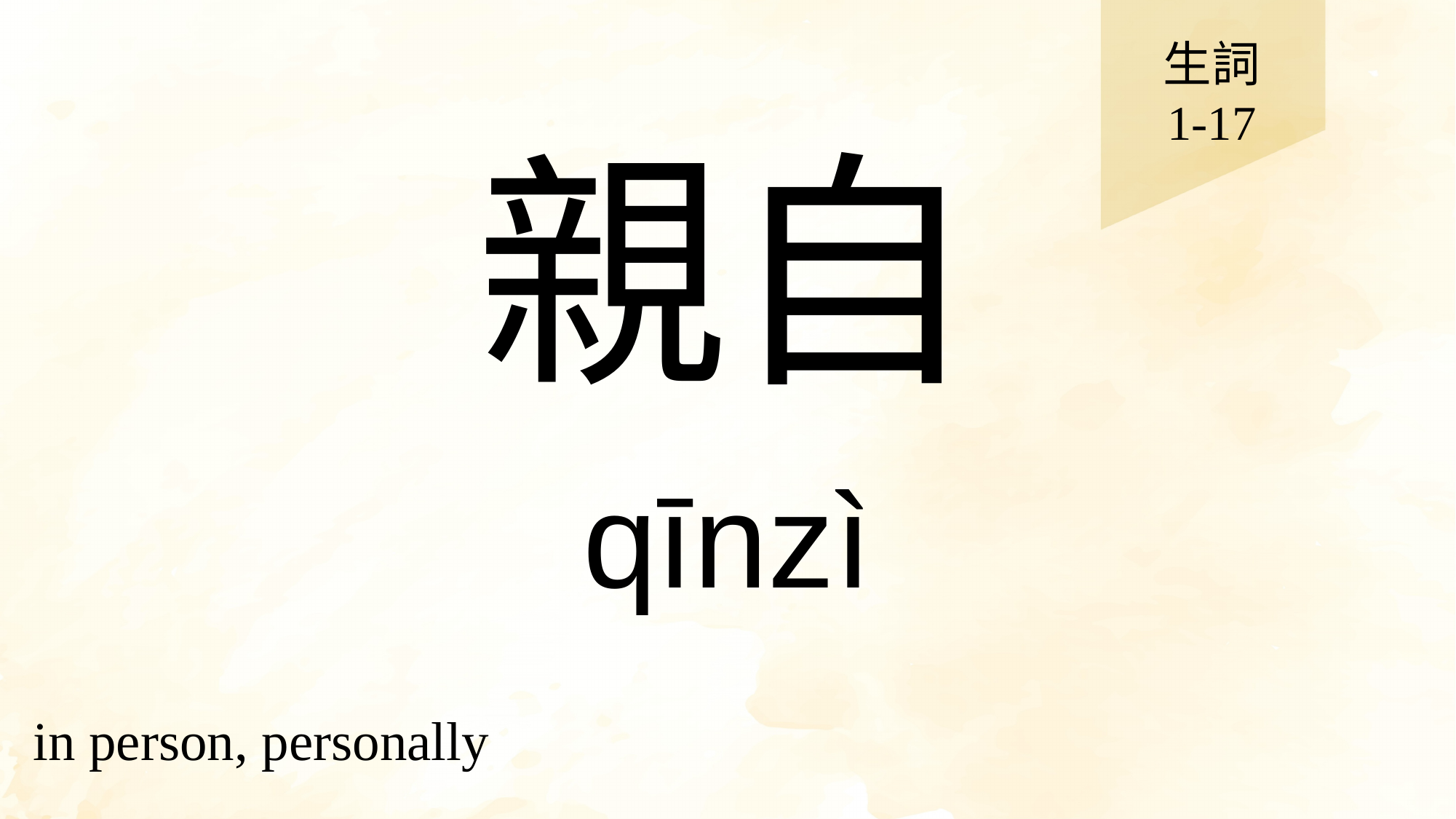

生詞
1-17
# 親自
qīnzì
in person, personally